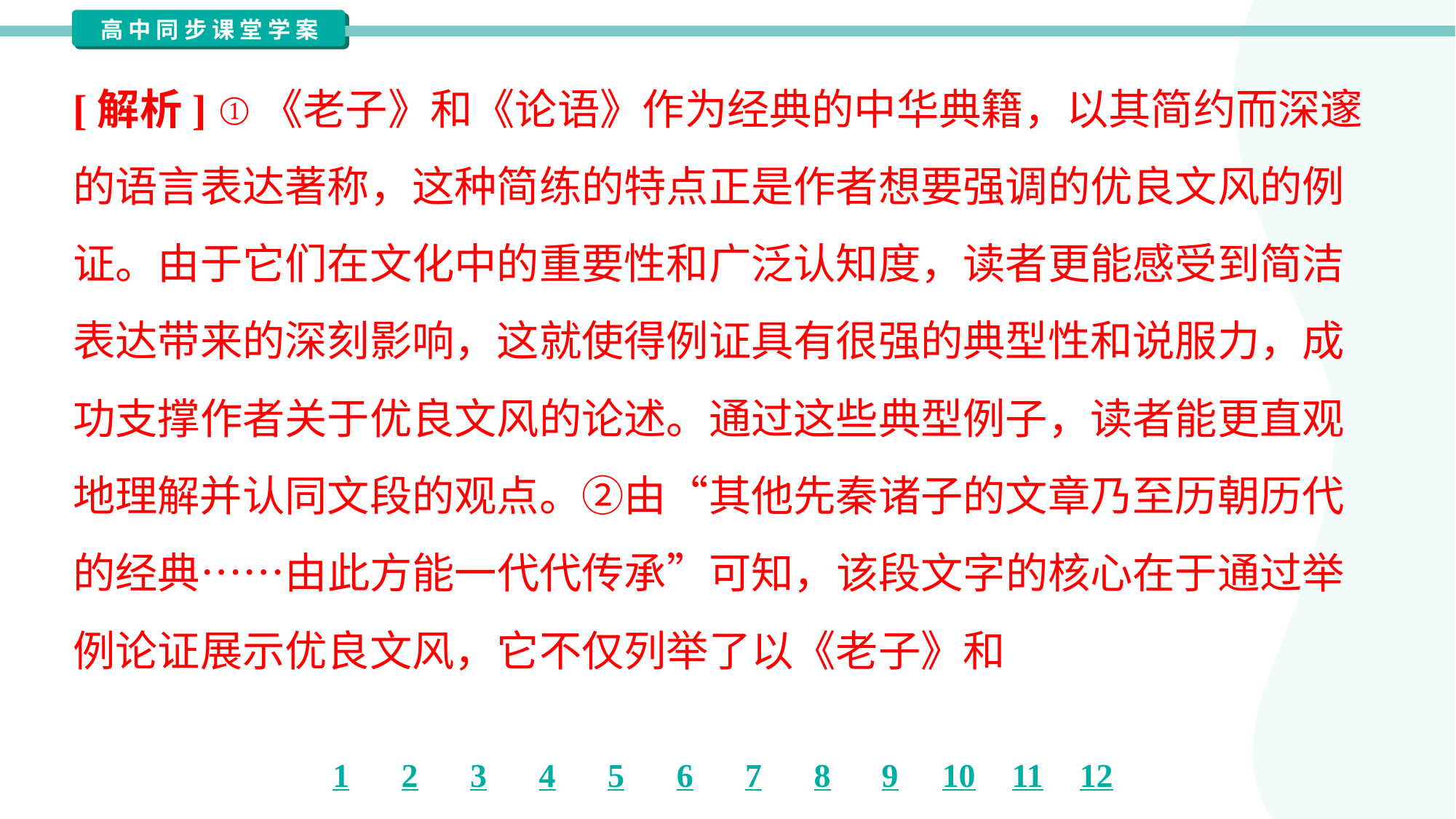

[解析] ①《老子》和《论语》作为经典的中华典籍，以其简约而深邃
的语言表达著称，这种简练的特点正是作者想要强调的优良文风的例
证。由于它们在文化中的重要性和广泛认知度，读者更能感受到简洁
表达带来的深刻影响，这就使得例证具有很强的典型性和说服力，成
功支撑作者关于优良文风的论述。通过这些典型例子，读者能更直观
地理解并认同文段的观点。②由“其他先秦诸子的文章乃至历朝历代
的经典……由此方能一代代传承”可知，该段文字的核心在于通过举
例论证展示优良文风，它不仅列举了以《老子》和